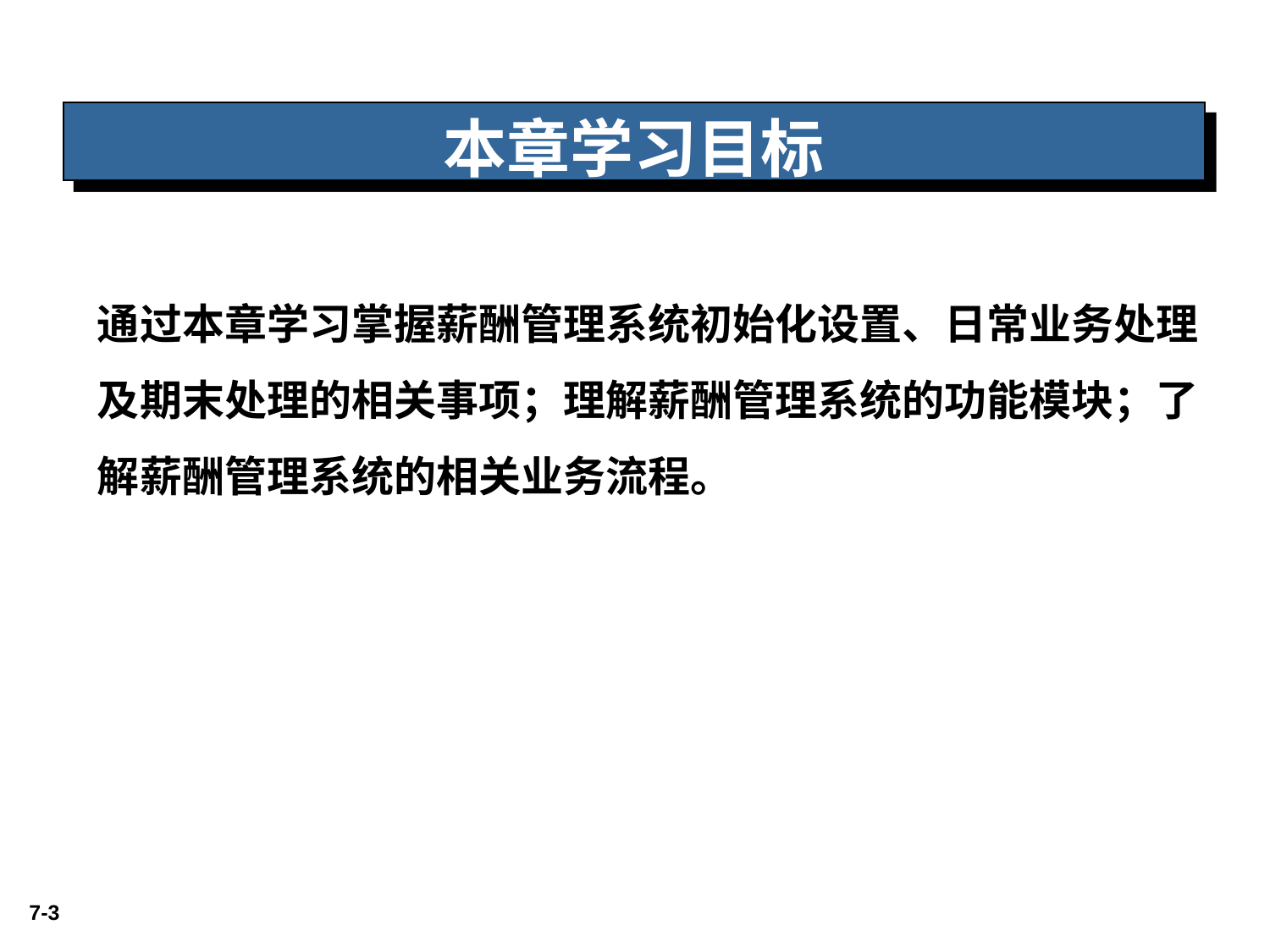

# 本章学习目标

通过本章学习掌握薪酬管理系统初始化设置、日常业务处理及期末处理的相关事项；理解薪酬管理系统的功能模块；了解薪酬管理系统的相关业务流程。